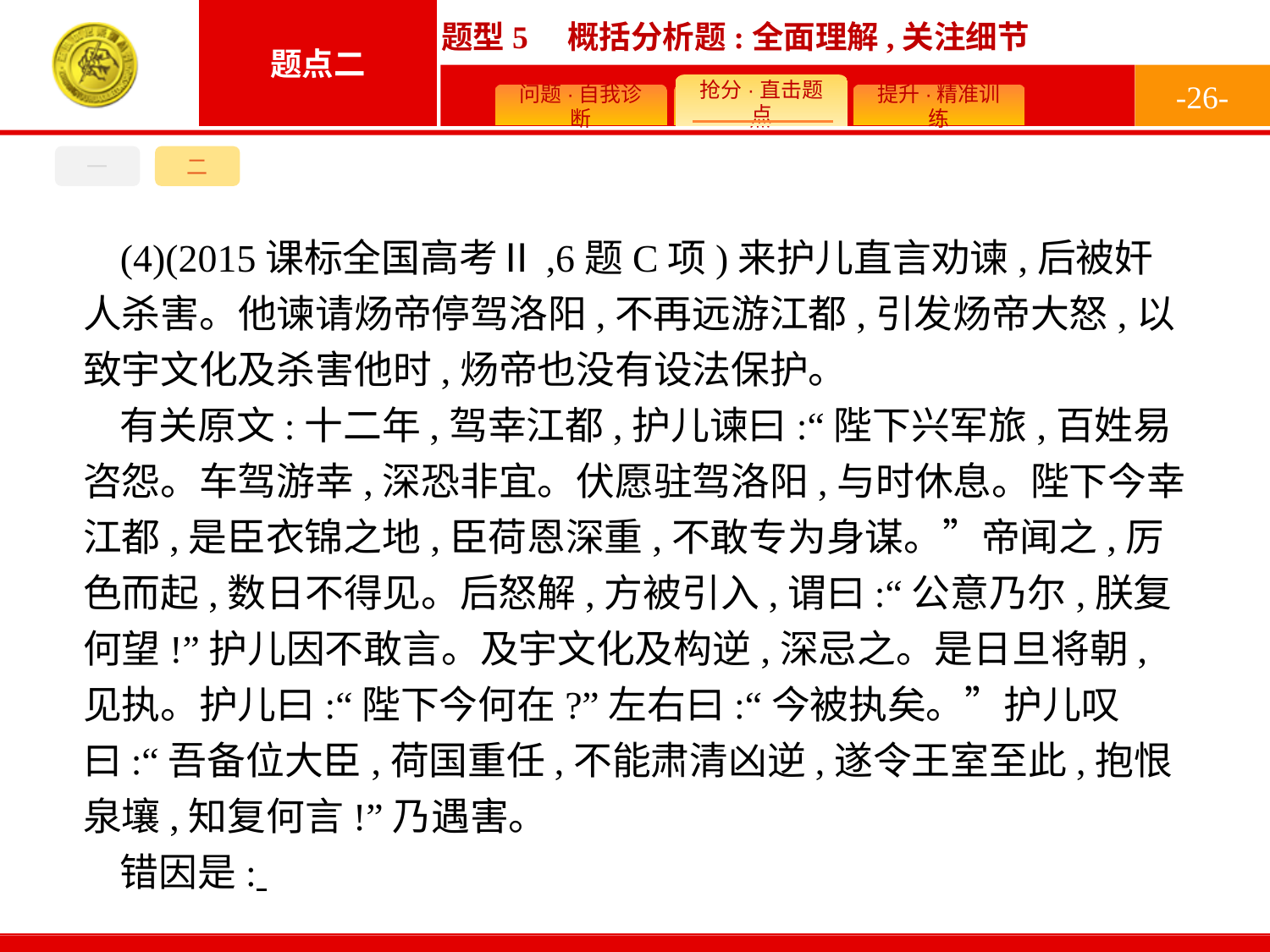

-26-
一
二
(4)(2015课标全国高考Ⅱ,6题C项)来护儿直言劝谏,后被奸人杀害。他谏请炀帝停驾洛阳,不再远游江都,引发炀帝大怒,以致宇文化及杀害他时,炀帝也没有设法保护。
有关原文:十二年,驾幸江都,护儿谏曰:“陛下兴军旅,百姓易咨怨。车驾游幸,深恐非宜。伏愿驻驾洛阳,与时休息。陛下今幸江都,是臣衣锦之地,臣荷恩深重,不敢专为身谋。”帝闻之,厉色而起,数日不得见。后怒解,方被引入,谓曰:“公意乃尔,朕复何望!”护儿因不敢言。及宇文化及构逆,深忌之。是日旦将朝,见执。护儿曰:“陛下今何在?”左右曰:“今被执矣。”护儿叹曰:“吾备位大臣,荷国重任,不能肃清凶逆,遂令王室至此,抱恨泉壤,知复何言!”乃遇害。
错因是: